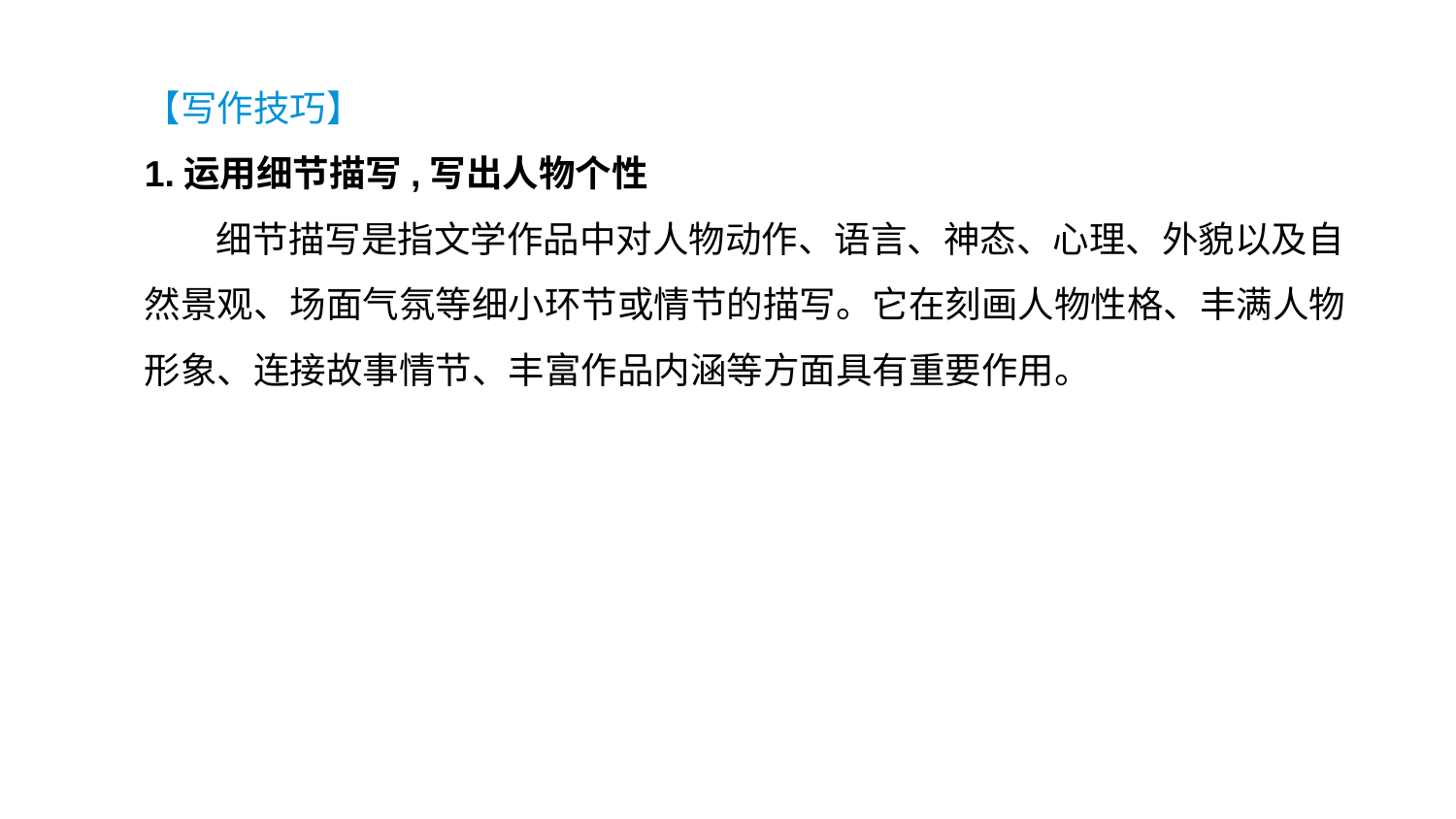

【写作技巧】
1.运用细节描写,写出人物个性
细节描写是指文学作品中对人物动作、语言、神态、心理、外貌以及自然景观、场面气氛等细小环节或情节的描写。它在刻画人物性格、丰满人物形象、连接故事情节、丰富作品内涵等方面具有重要作用。